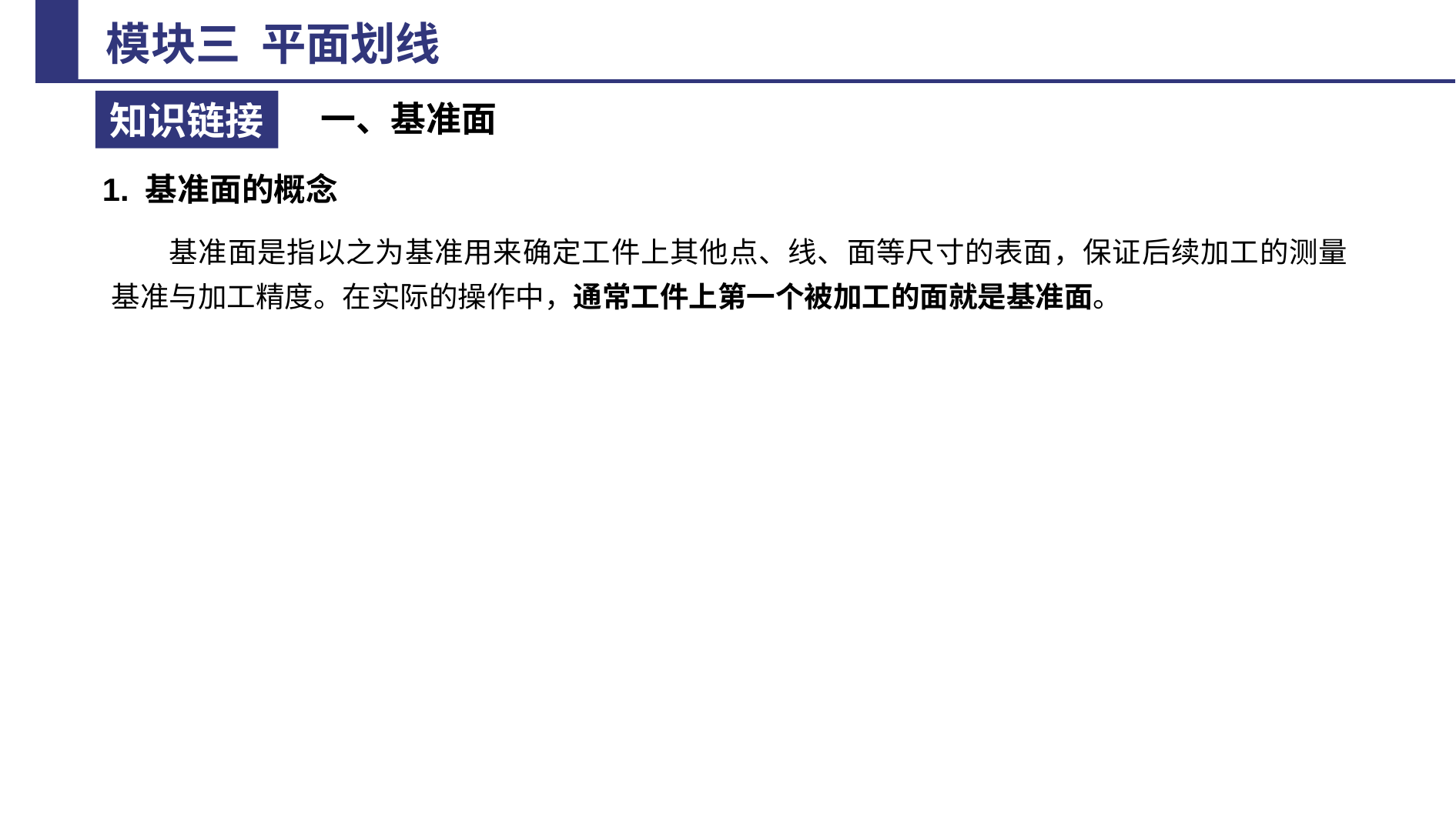

一、基准面
1. 基准面的概念
基准面是指以之为基准用来确定工件上其他点、线、面等尺寸的表面，保证后续加工的测量基准与加工精度。在实际的操作中，通常工件上第一个被加工的面就是基准面。